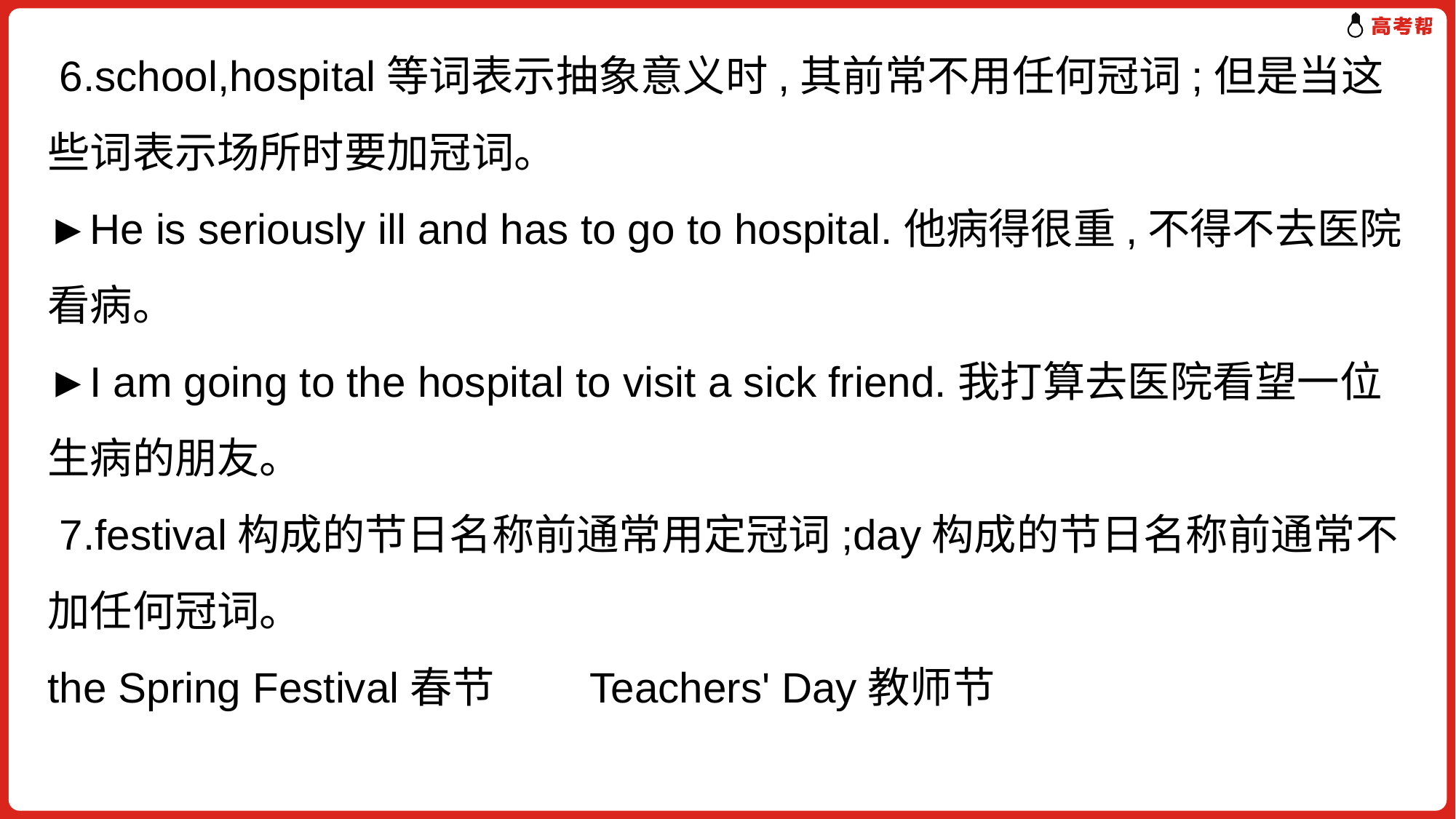

6.school,hospital等词表示抽象意义时,其前常不用任何冠词;但是当这些词表示场所时要加冠词。
►He is seriously ill and has to go to hospital.他病得很重,不得不去医院看病。
►I am going to the hospital to visit a sick friend.我打算去医院看望一位生病的朋友。
 7.festival构成的节日名称前通常用定冠词;day构成的节日名称前通常不加任何冠词。
the Spring Festival春节　　Teachers' Day教师节